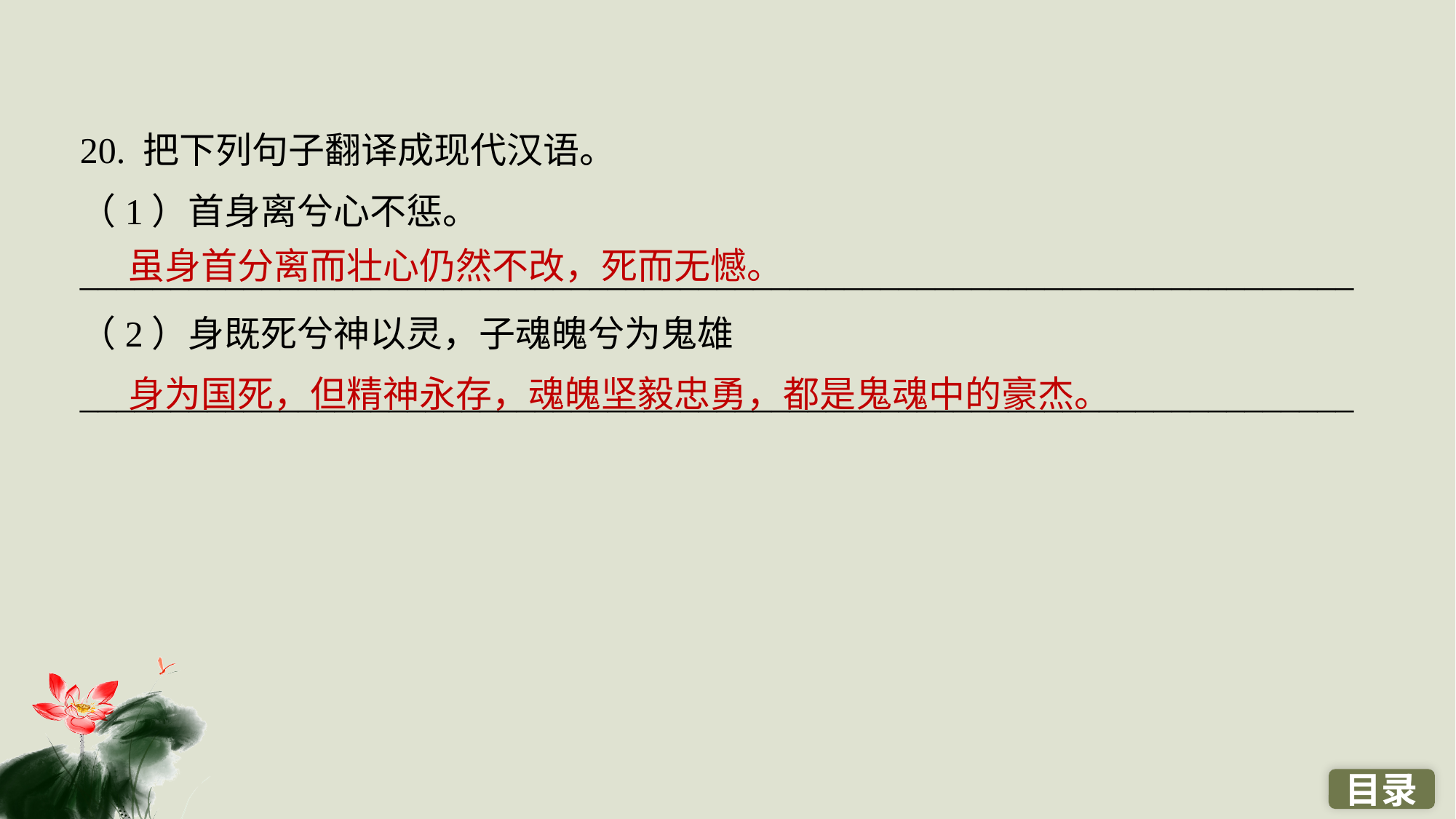

20. 把下列句子翻译成现代汉语。
（1）首身离兮心不惩。
______________________________________________________________________
（2）身既死兮神以灵，子魂魄兮为鬼雄
______________________________________________________________________
虽身首分离而壮心仍然不改，死而无憾。
身为国死，但精神永存，魂魄坚毅忠勇，都是鬼魂中的豪杰。